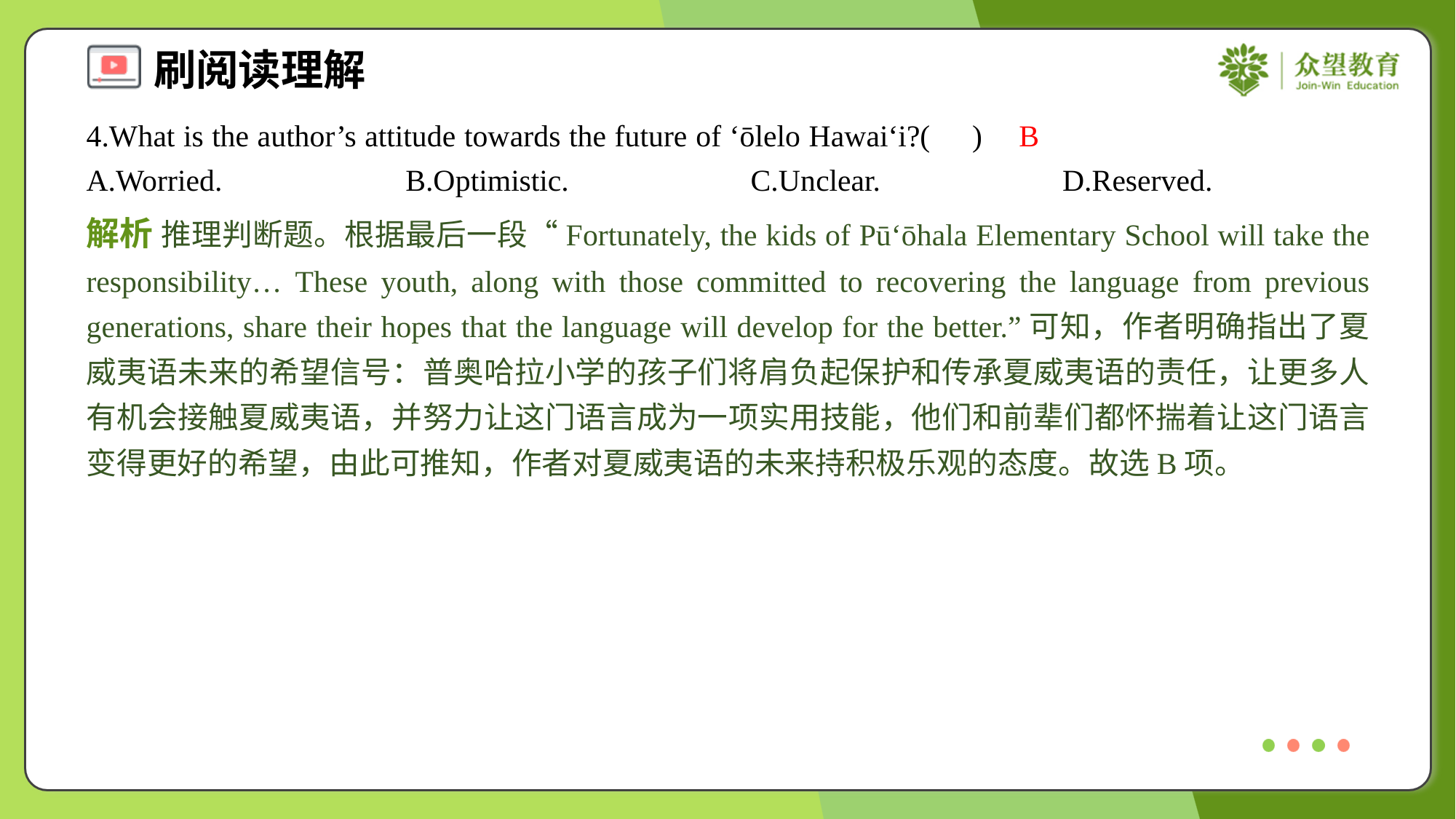

4.What is the author’s attitude towards the future of ‘ōlelo Hawai‘i?(     )
B
A.Worried.	B.Optimistic.	C.Unclear.	D.Reserved.
解析 推理判断题。根据最后一段“Fortunately, the kids of Pū‘ōhala Elementary School will take the responsibility… These youth, along with those committed to recovering the language from previous generations, share their hopes that the language will develop for the better.”可知，作者明确指出了夏威夷语未来的希望信号：普奥哈拉小学的孩子们将肩负起保护和传承夏威夷语的责任，让更多人有机会接触夏威夷语，并努力让这门语言成为一项实用技能，他们和前辈们都怀揣着让这门语言变得更好的希望，由此可推知，作者对夏威夷语的未来持积极乐观的态度。故选B项。